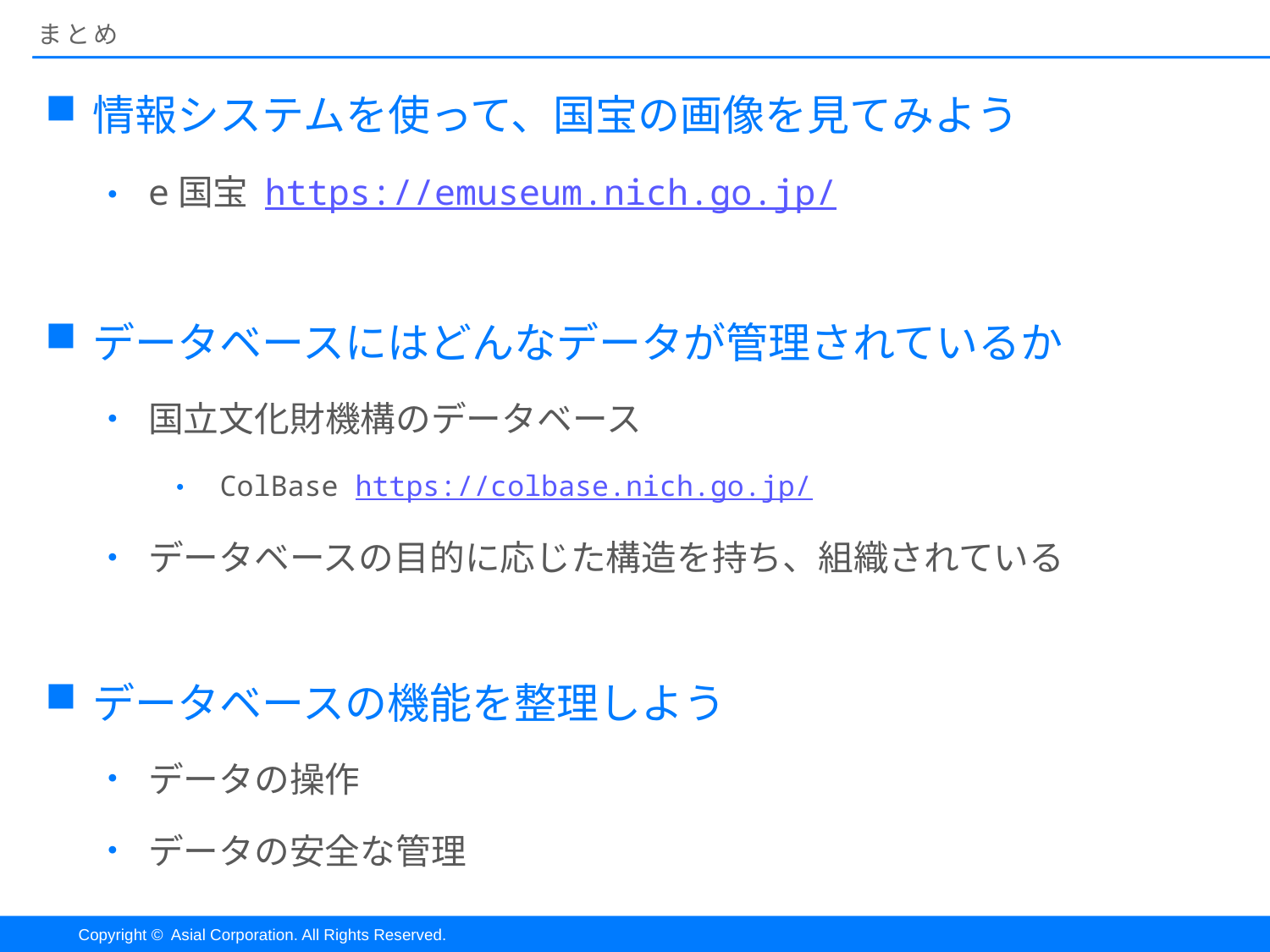

# まとめ

情報システムを使って、国宝の画像を見てみよう
e国宝 https://emuseum.nich.go.jp/

データベースにはどんなデータが管理されているか
国立文化財機構のデータベース
ColBase https://colbase.nich.go.jp/
データベースの目的に応じた構造を持ち、組織されている

データベースの機能を整理しよう
データの操作
データの安全な管理